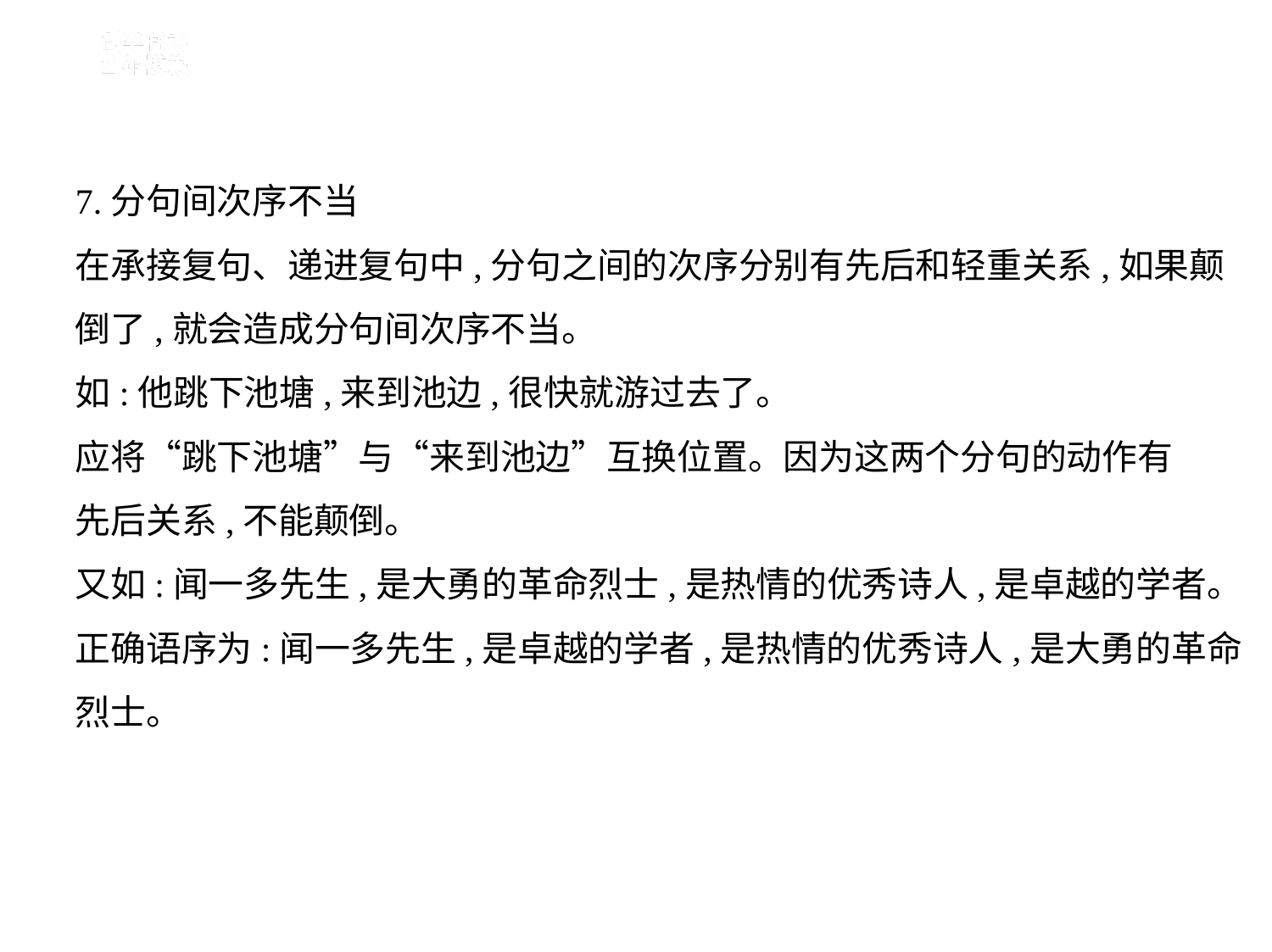

7.分句间次序不当
在承接复句、递进复句中,分句之间的次序分别有先后和轻重关系,如果颠
倒了,就会造成分句间次序不当。
如:他跳下池塘,来到池边,很快就游过去了。
应将“跳下池塘”与“来到池边”互换位置。因为这两个分句的动作有
先后关系,不能颠倒。
又如:闻一多先生,是大勇的革命烈士,是热情的优秀诗人,是卓越的学者。
正确语序为:闻一多先生,是卓越的学者,是热情的优秀诗人,是大勇的革命
烈士。